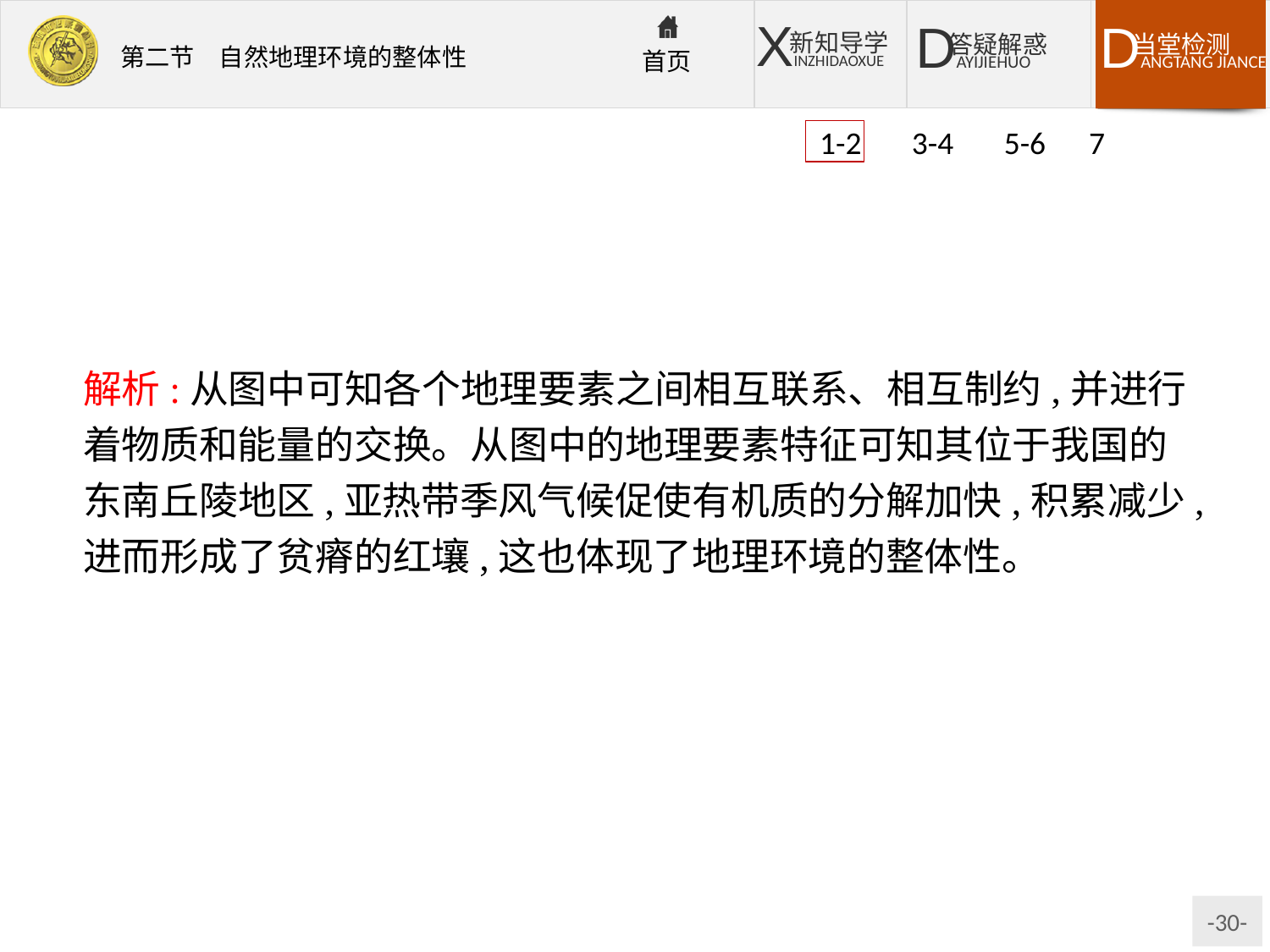

1-2       3-4       5-6      7

解析:从图中可知各个地理要素之间相互联系、相互制约,并进行着物质和能量的交换。从图中的地理要素特征可知其位于我国的东南丘陵地区,亚热带季风气候促使有机质的分解加快,积累减少,进而形成了贫瘠的红壤,这也体现了地理环境的整体性。
答案:1.C　2.B